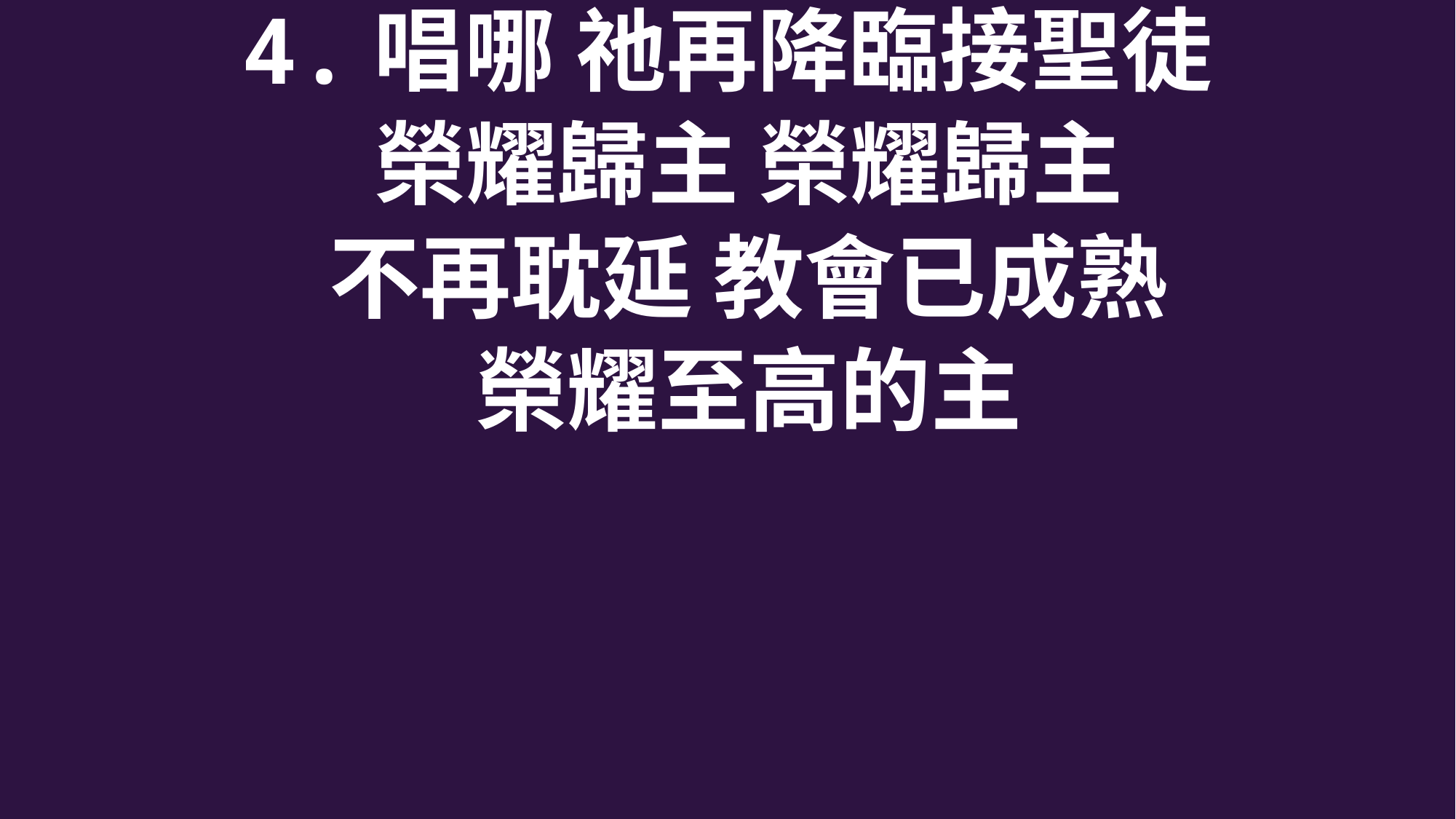

4.唱哪 祂再降臨接聖徒
 榮耀歸主 榮耀歸主
 不再耽延 教會已成熟
 榮耀至高的主